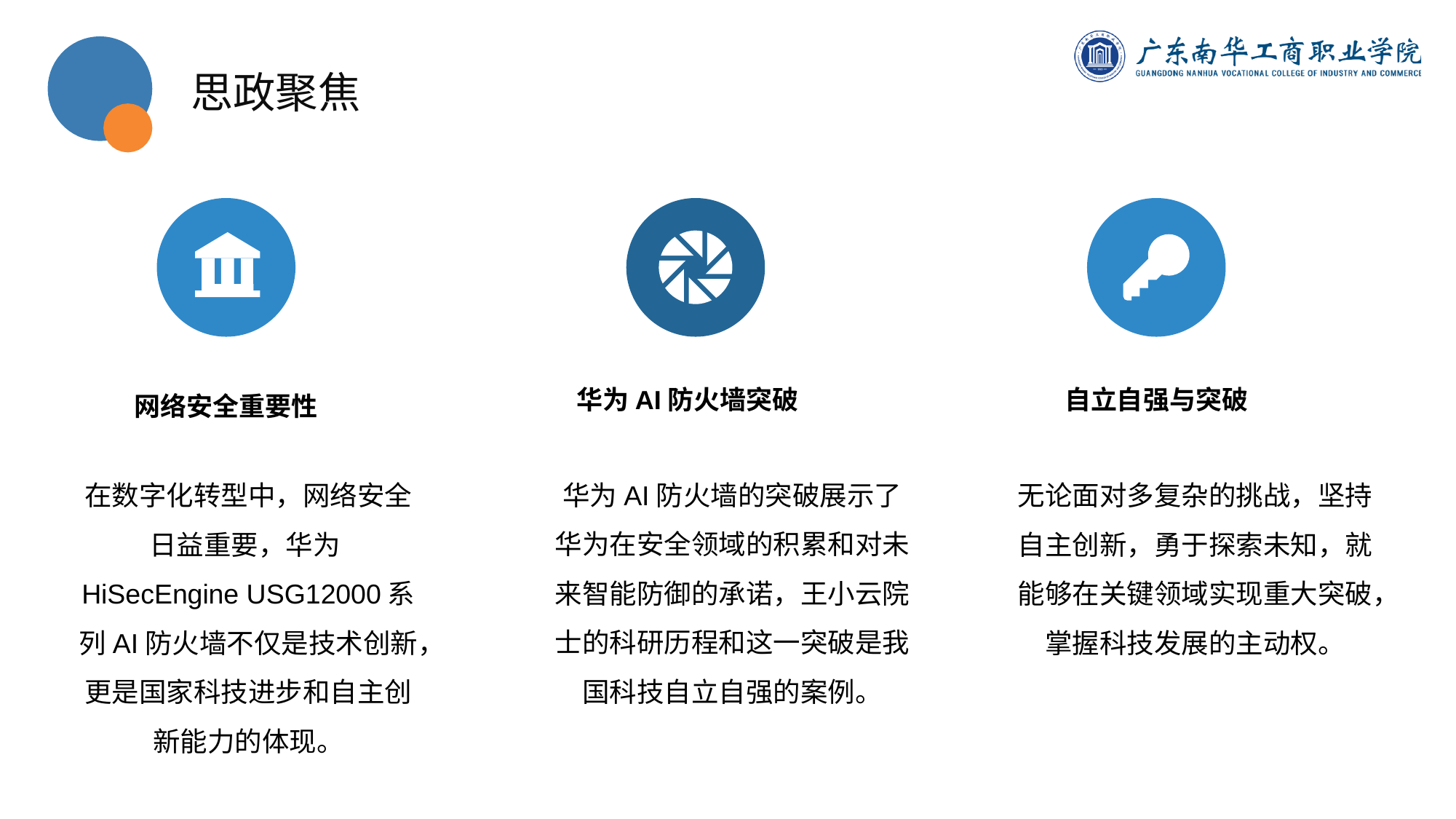

思政聚焦

华为AI防火墙突破
自立自强与突破
网络安全重要性
在数字化转型中，网络安全日益重要，华为HiSecEngine USG12000系列AI防火墙不仅是技术创新，更是国家科技进步和自主创新能力的体现。
华为AI防火墙的突破展示了华为在安全领域的积累和对未来智能防御的承诺，王小云院士的科研历程和这一突破是我国科技自立自强的案例。
无论面对多复杂的挑战，坚持自主创新，勇于探索未知，就能够在关键领域实现重大突破，掌握科技发展的主动权。